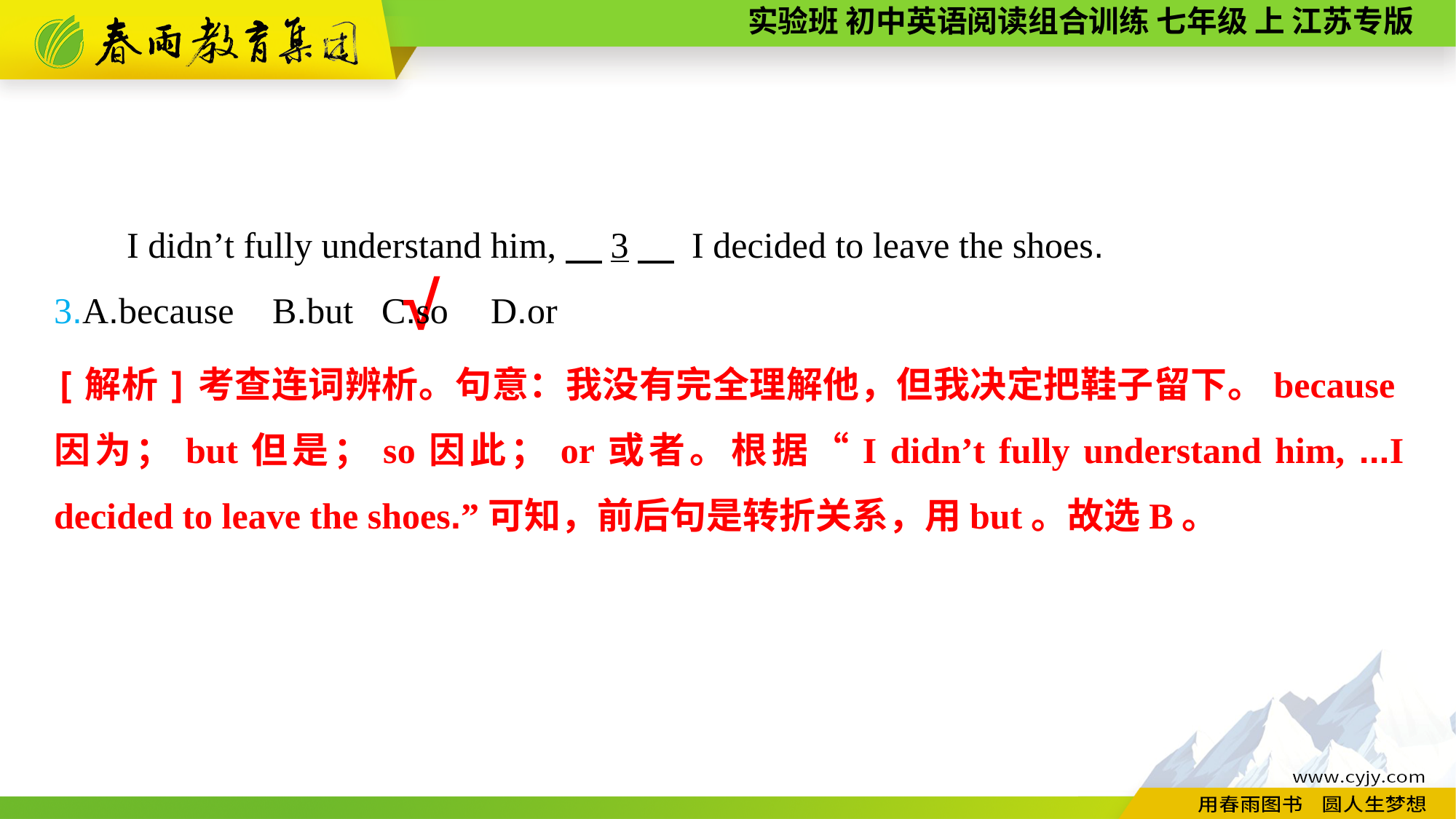

I didn’t fully understand him,　3　 I decided to leave the shoes.
3.A.because	B.but	C.so	D.or
√
[解析]考查连词辨析。句意：我没有完全理解他，但我决定把鞋子留下。because因为；but但是；so因此；or或者。根据“I didn’t fully understand him, ...I decided to leave the shoes.”可知，前后句是转折关系，用but。故选B。